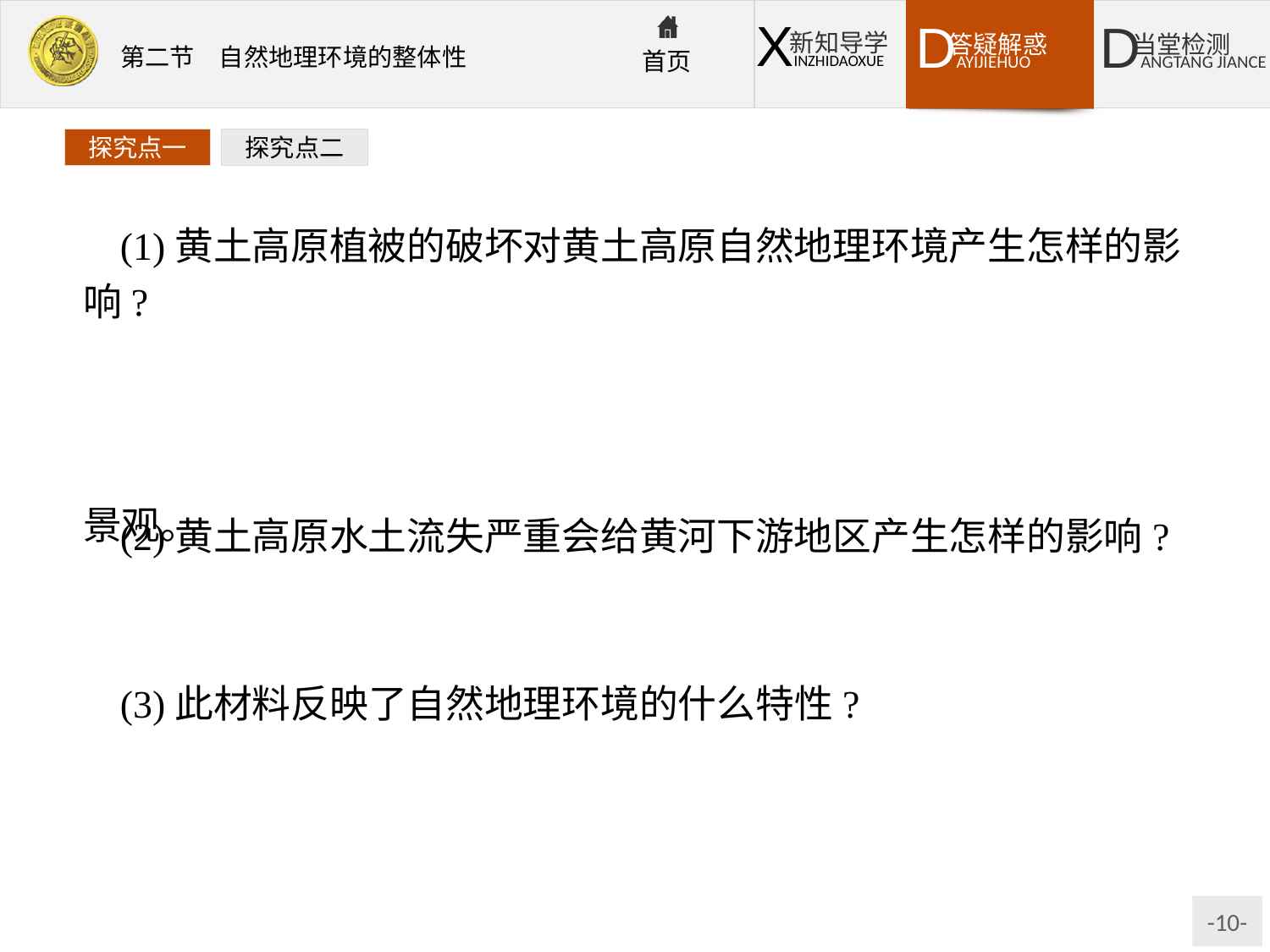

探究点一
探究点二
(1)黄土高原植被的破坏对黄土高原自然地理环境产生怎样的影响?
提示:森林植被被大量砍伐,土壤受流水侵蚀,逐渐失去了肥沃的表面土层,土壤肥力逐渐下降,植被生长慢,气候变得干旱,地面被流水侵蚀形成沟谷,沟谷不断加深扩大,最终形成千沟万壑的景观。

(2)黄土高原水土流失严重会给黄河下游地区产生怎样的影响?
提示:导致黄河下游河道淤积,形成“地上河”,使黄河下游易发生洪涝灾害。
(3)此材料反映了自然地理环境的什么特性?
提示:自然地理环境的整体性。